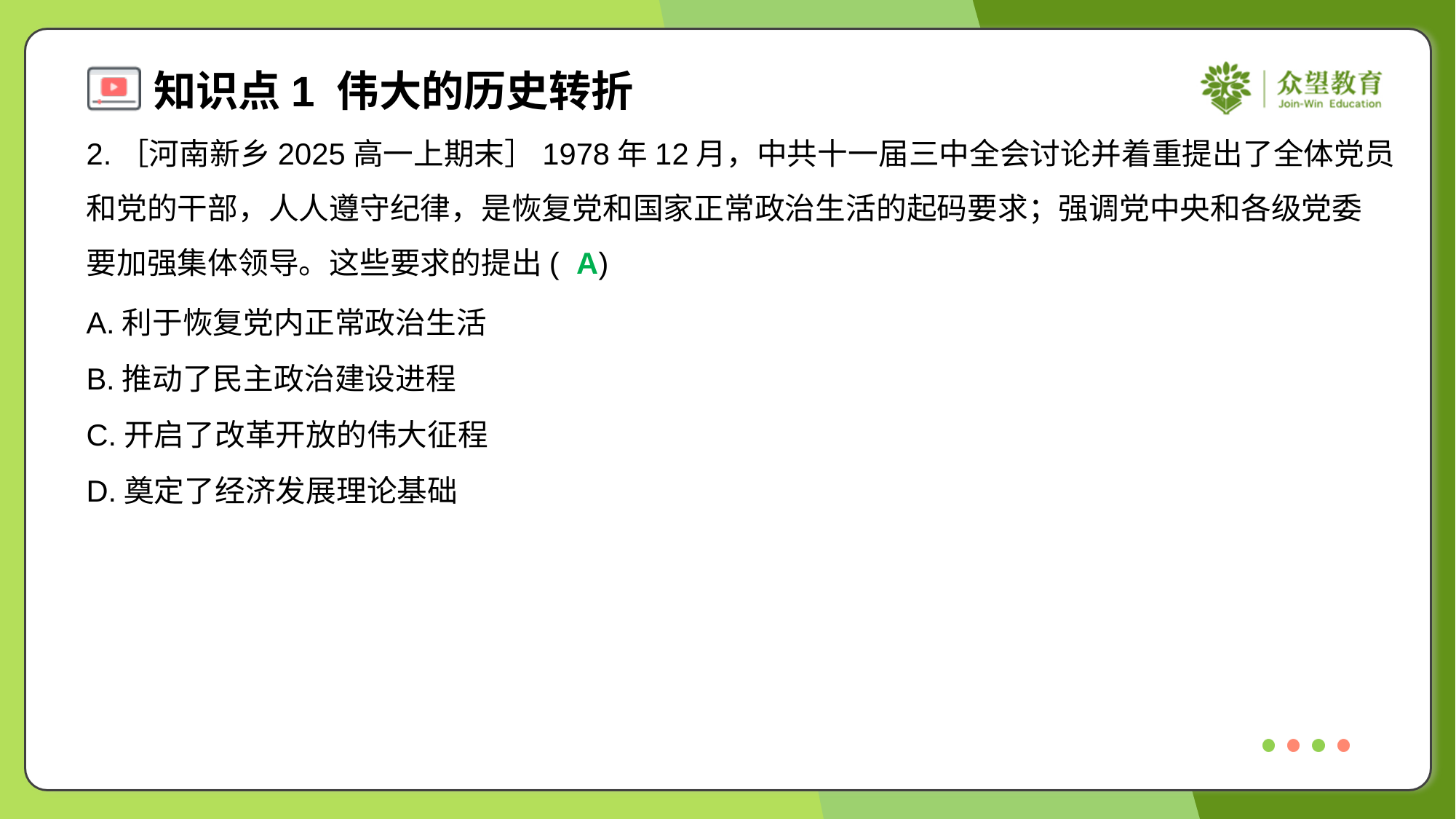

2.［河南新乡2025高一上期末］1978年12月，中共十一届三中全会讨论并着重提出了全体党员
和党的干部，人人遵守纪律，是恢复党和国家正常政治生活的起码要求；强调党中央和各级党委
要加强集体领导。这些要求的提出(     )
A
A.利于恢复党内正常政治生活
B.推动了民主政治建设进程
C.开启了改革开放的伟大征程
D.奠定了经济发展理论基础